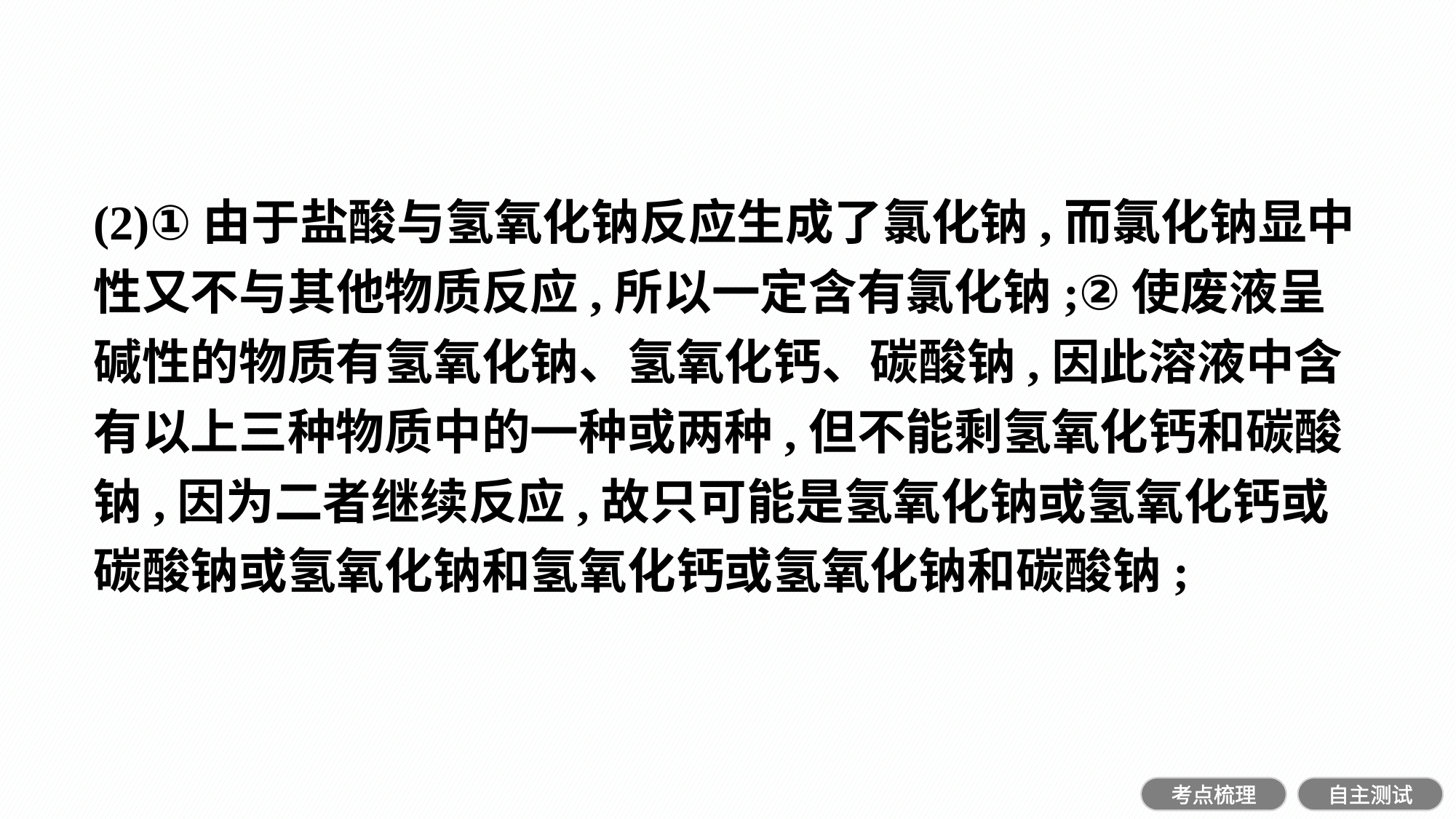

(2)①由于盐酸与氢氧化钠反应生成了氯化钠,而氯化钠显中性又不与其他物质反应,所以一定含有氯化钠;②使废液呈碱性的物质有氢氧化钠、氢氧化钙、碳酸钠,因此溶液中含有以上三种物质中的一种或两种,但不能剩氢氧化钙和碳酸钠,因为二者继续反应,故只可能是氢氧化钠或氢氧化钙或碳酸钠或氢氧化钠和氢氧化钙或氢氧化钠和碳酸钠;